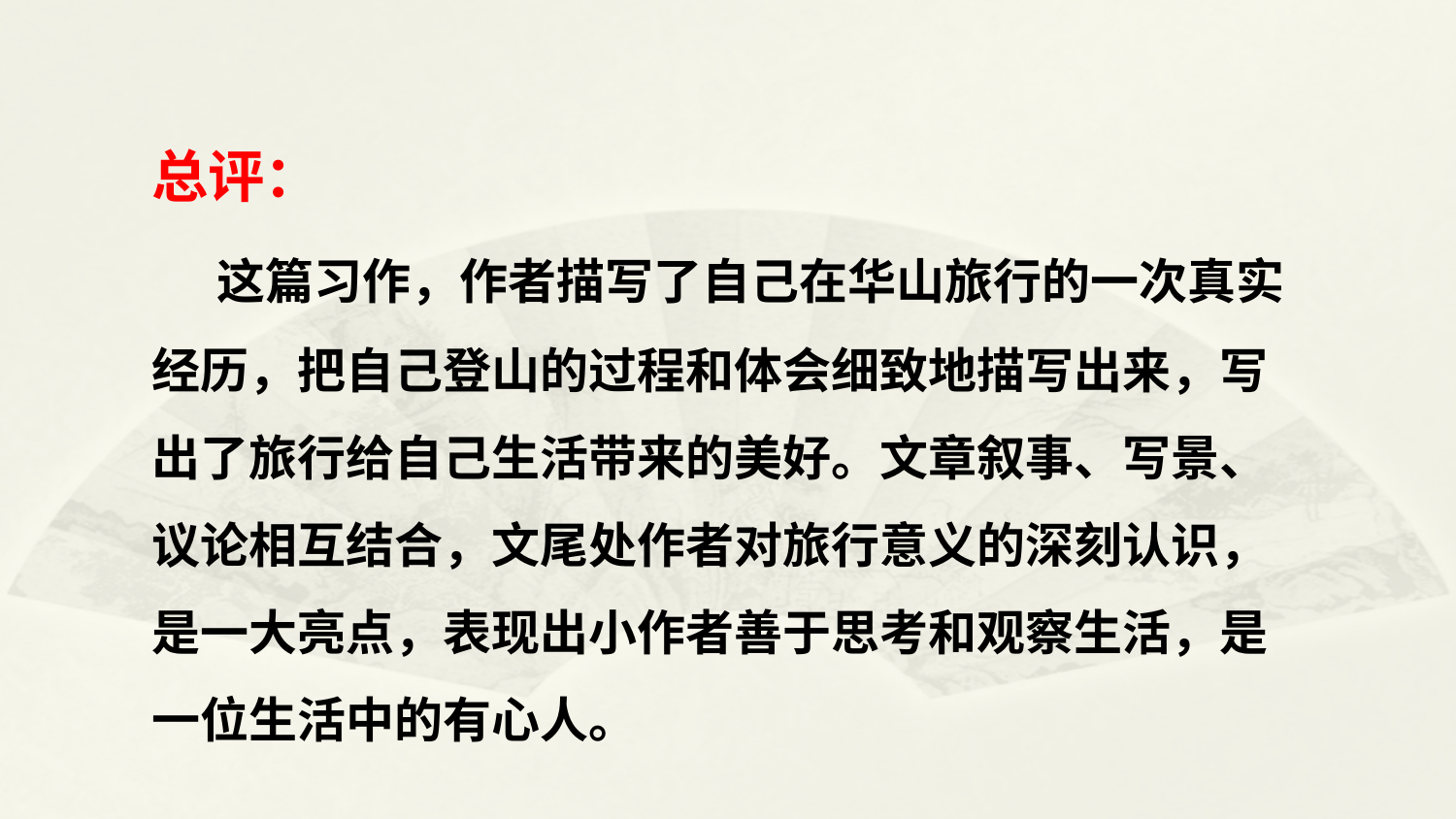

总评：
    这篇习作，作者描写了自己在华山旅行的一次真实经历，把自己登山的过程和体会细致地描写出来，写出了旅行给自己生活带来的美好。文章叙事、写景、议论相互结合，文尾处作者对旅行意义的深刻认识，是一大亮点，表现出小作者善于思考和观察生活，是一位生活中的有心人。